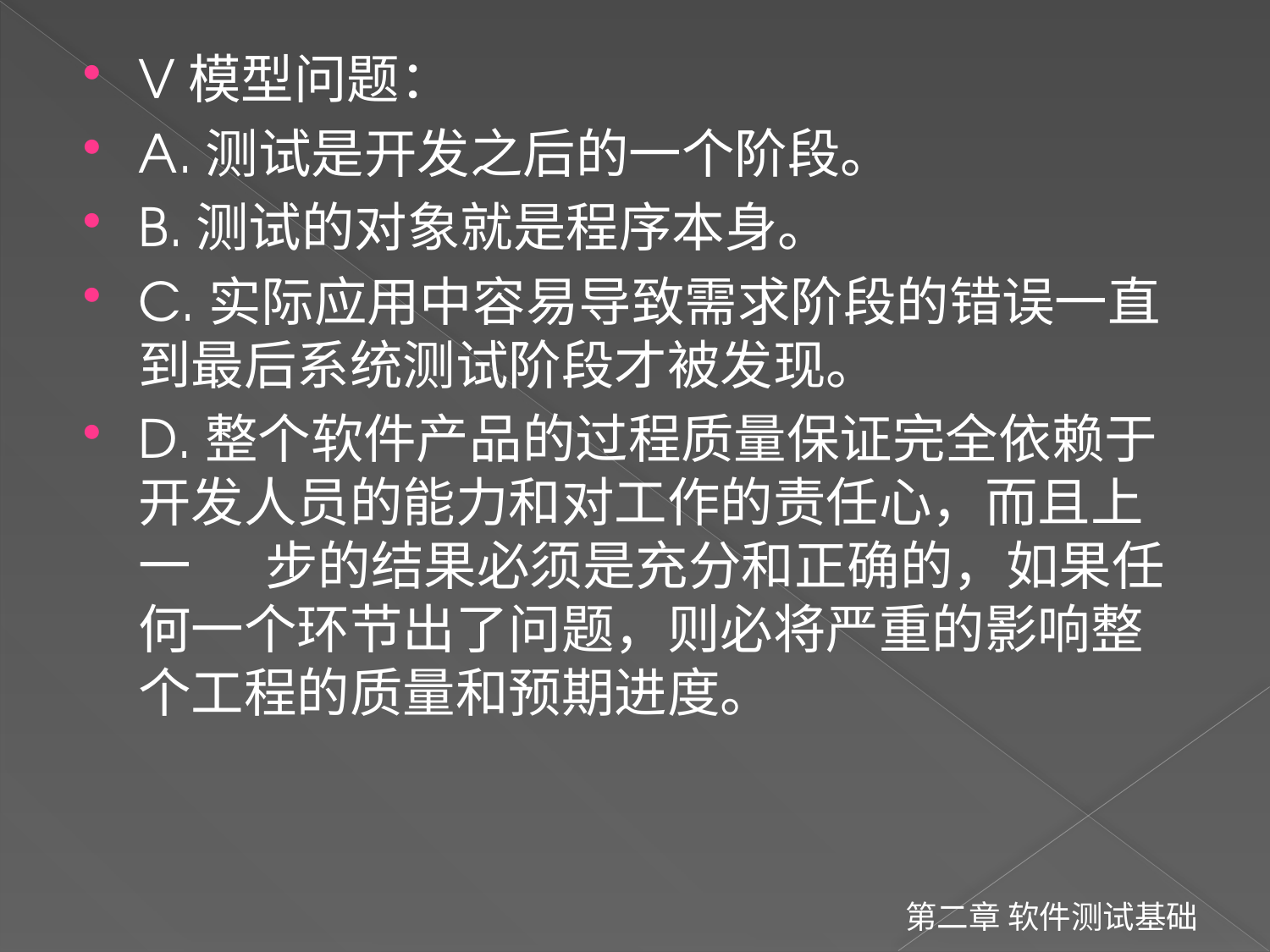

V模型问题：
A.测试是开发之后的一个阶段。
B.测试的对象就是程序本身。
C.实际应用中容易导致需求阶段的错误一直到最后系统测试阶段才被发现。
D.整个软件产品的过程质量保证完全依赖于开发人员的能力和对工作的责任心，而且上一	步的结果必须是充分和正确的，如果任何一个环节出了问题，则必将严重的影响整个工程的质量和预期进度。